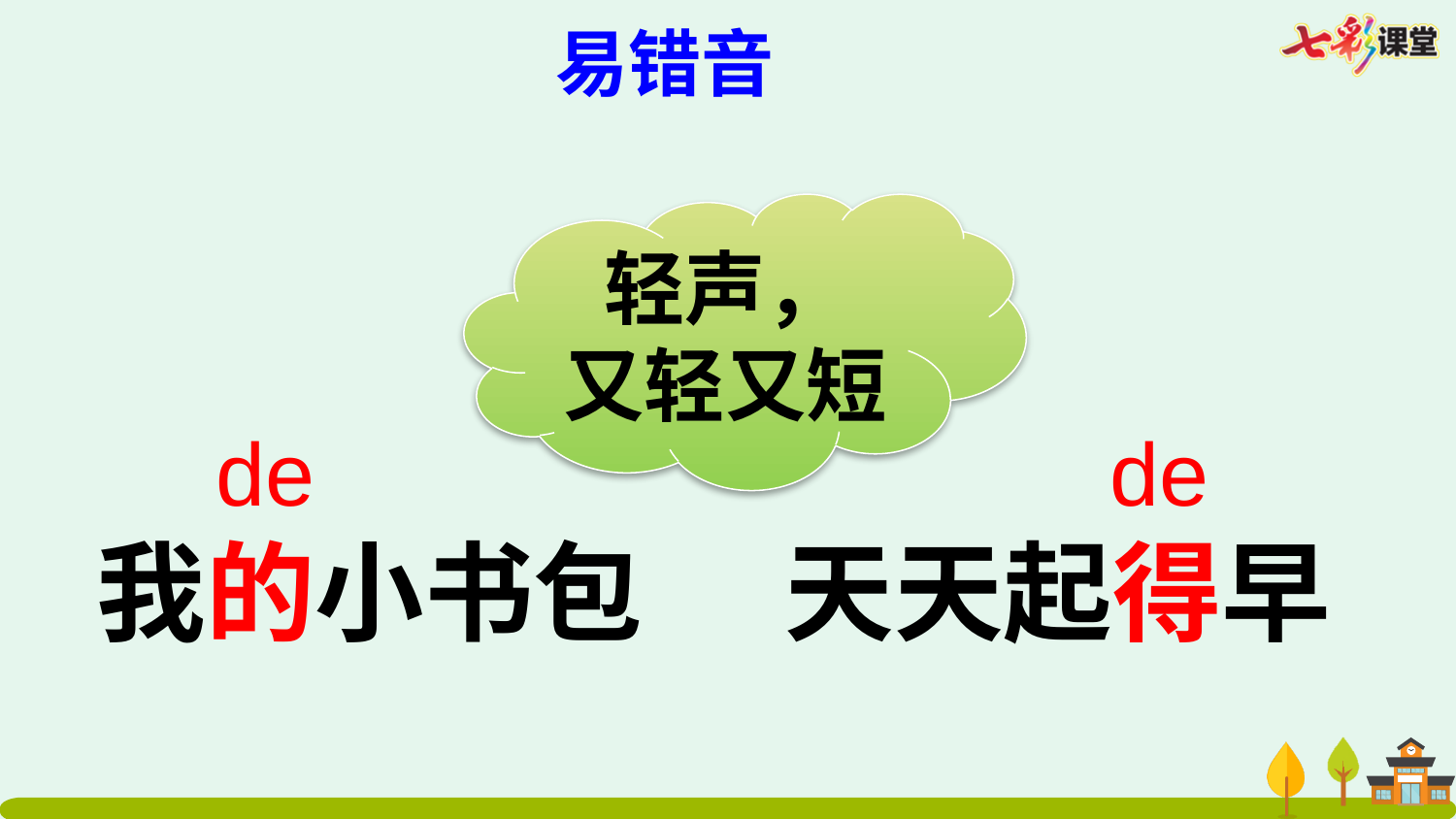

易错音
轻声，
又轻又短
de
de
我的小书包
天天起得早